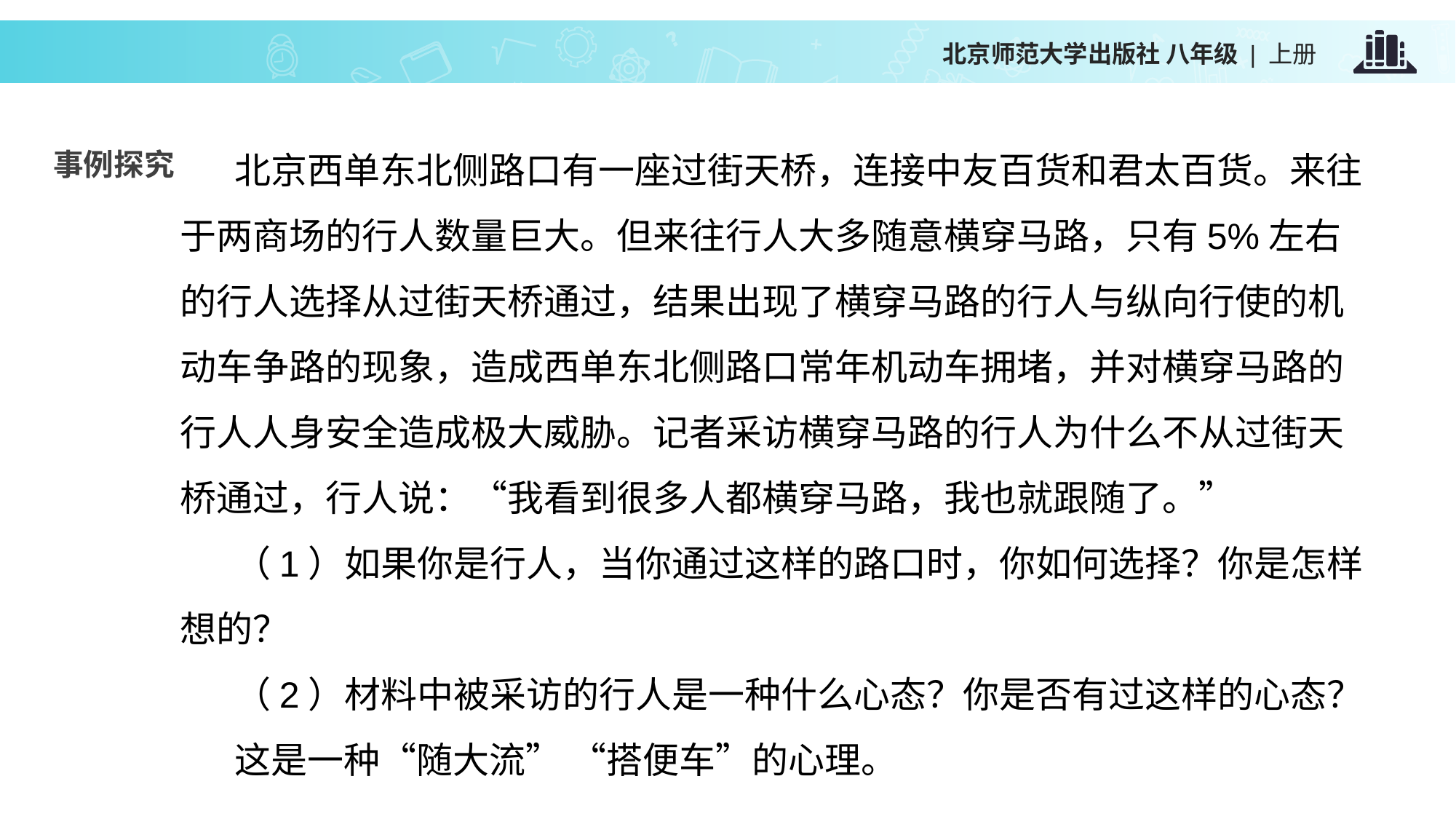

北京西单东北侧路口有一座过街天桥，连接中友百货和君太百货。来往于两商场的行人数量巨大。但来往行人大多随意横穿马路，只有5%左右的行人选择从过街天桥通过，结果出现了横穿马路的行人与纵向行使的机动车争路的现象，造成西单东北侧路口常年机动车拥堵，并对横穿马路的行人人身安全造成极大威胁。记者采访横穿马路的行人为什么不从过街天桥通过，行人说：“我看到很多人都横穿马路，我也就跟随了。”
（1）如果你是行人，当你通过这样的路口时，你如何选择？你是怎样想的？
（2）材料中被采访的行人是一种什么心态？你是否有过这样的心态？
这是一种“随大流” “搭便车”的心理。
事例探究